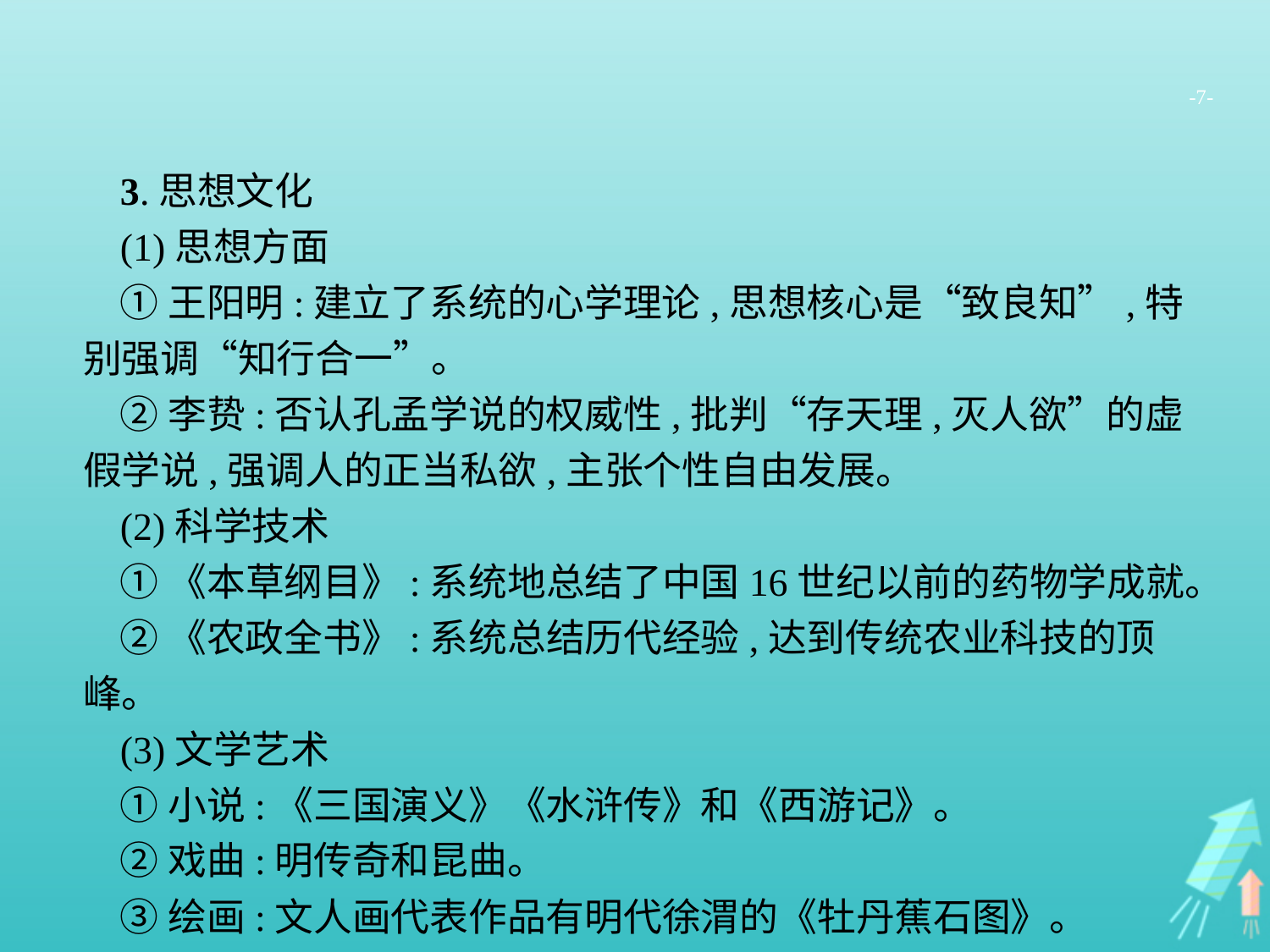

-7-
3.思想文化
(1)思想方面
①王阳明:建立了系统的心学理论,思想核心是“致良知”,特别强调“知行合一”。
②李贽:否认孔孟学说的权威性,批判“存天理,灭人欲”的虚假学说,强调人的正当私欲,主张个性自由发展。
(2)科学技术
①《本草纲目》:系统地总结了中国16世纪以前的药物学成就。
②《农政全书》:系统总结历代经验,达到传统农业科技的顶峰。
(3)文学艺术
①小说:《三国演义》《水浒传》和《西游记》。
②戏曲:明传奇和昆曲。
③绘画:文人画代表作品有明代徐渭的《牡丹蕉石图》。